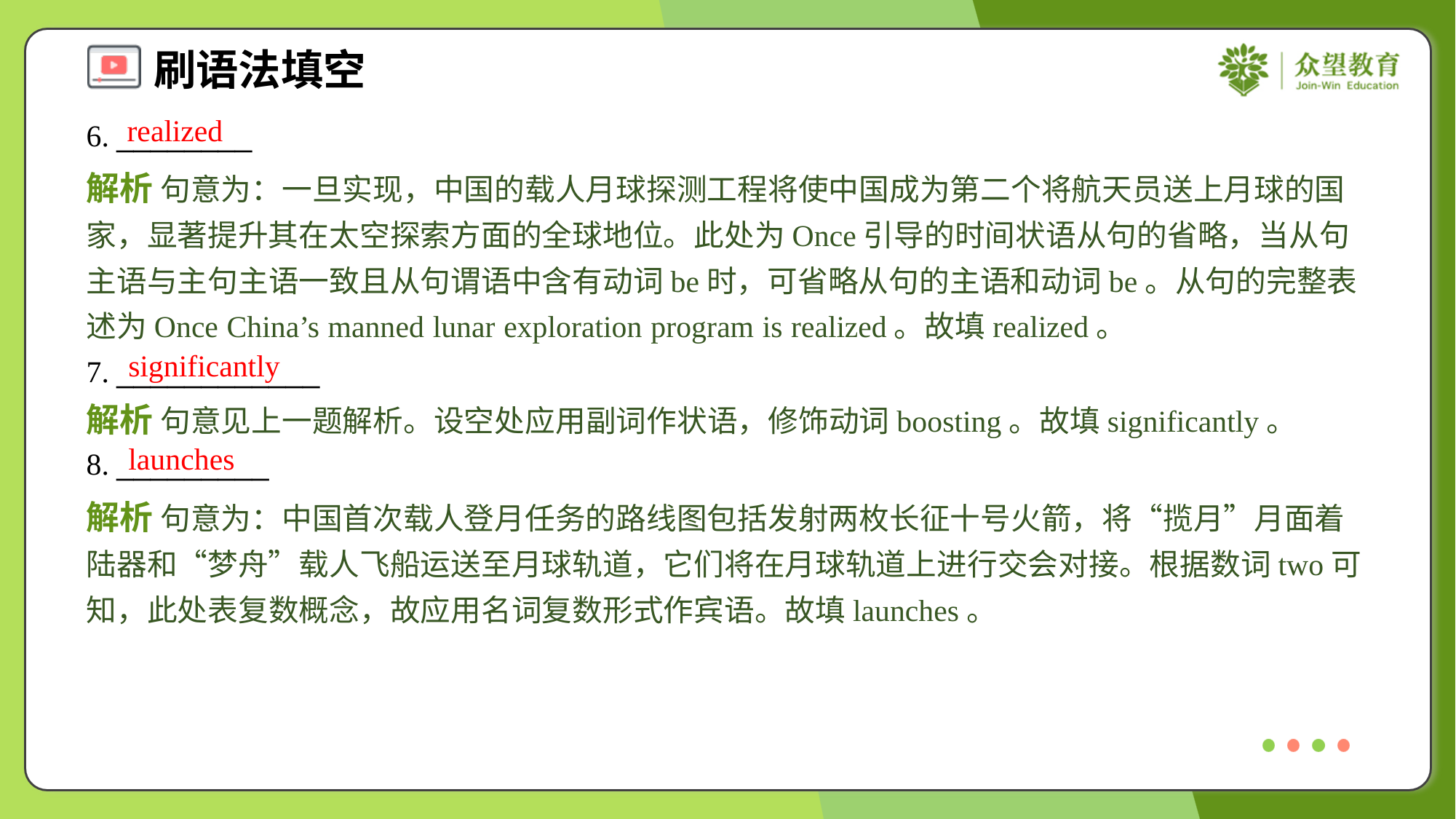

realized
6. ________
解析 句意为：一旦实现，中国的载人月球探测工程将使中国成为第二个将航天员送上月球的国家，显著提升其在太空探索方面的全球地位。此处为Once引导的时间状语从句的省略，当从句主语与主句主语一致且从句谓语中含有动词be时，可省略从句的主语和动词be。从句的完整表述为Once China’s manned lunar exploration program is realized。故填realized。
significantly
7. ____________
解析 句意见上一题解析。设空处应用副词作状语，修饰动词boosting。故填significantly。
launches
8. _________
解析 句意为：中国首次载人登月任务的路线图包括发射两枚长征十号火箭，将“揽月”月面着陆器和“梦舟”载人飞船运送至月球轨道，它们将在月球轨道上进行交会对接。根据数词two可知，此处表复数概念，故应用名词复数形式作宾语。故填launches。